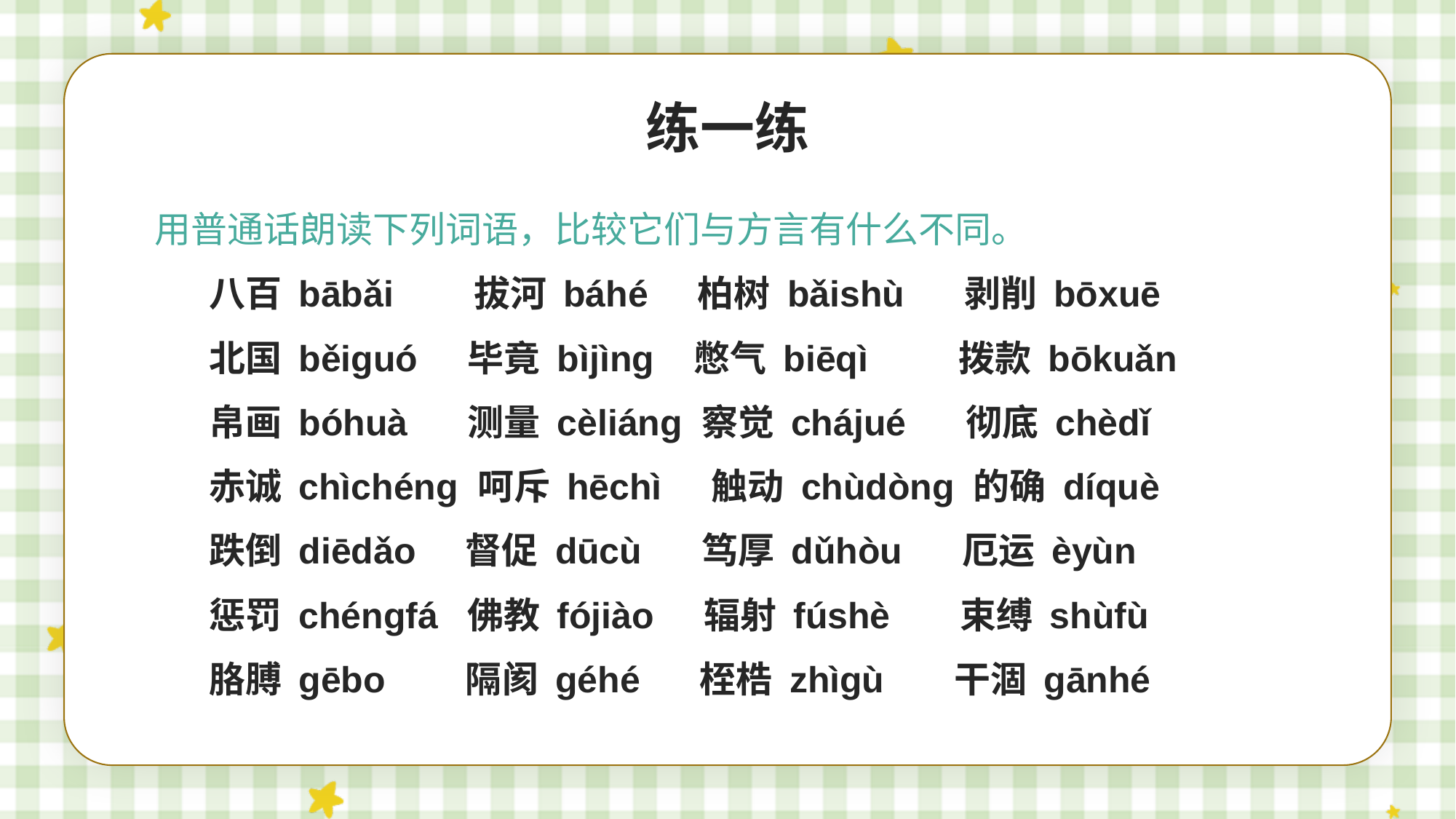

练一练
用普通话朗读下列词语，比较它们与方言有什么不同。
八百 bābǎi       拔河 báhé    柏树 bǎishù     剥削 bōxuē
北国 běiɡuó    毕竟 bìjìnɡ   憋气 biēqì        拨款 bōkuǎn
帛画 bóhuà     测量 cèliánɡ 察觉 chájué     彻底 chèdǐ
赤诚 chìchénɡ 呵斥 hēchì    触动 chùdònɡ 的确 díquè
跌倒 diēdǎo    督促 dūcù     笃厚 dǔhòu     厄运 èyùn
惩罚 chénɡfá  佛教 fójiào    辐射 fúshè      束缚 shùfù
胳膊 ɡēbo       隔阂 ɡéhé     桎梏 zhìɡù      干涸 ɡānhé